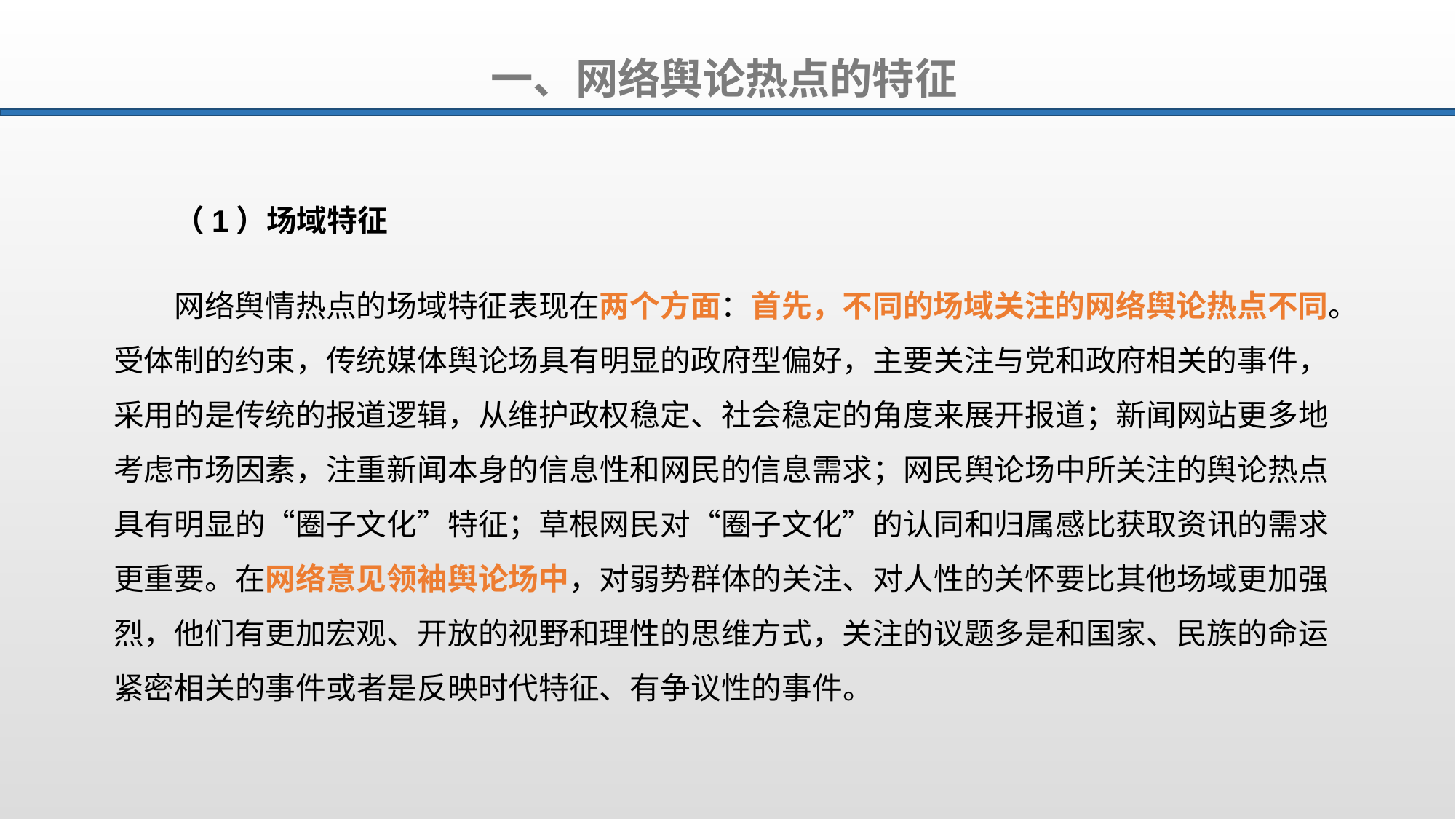

一、网络舆论热点的特征

（1）场域特征
网络舆情热点的场域特征表现在两个方面：首先，不同的场域关注的网络舆论热点不同。受体制的约束，传统媒体舆论场具有明显的政府型偏好，主要关注与党和政府相关的事件，采用的是传统的报道逻辑，从维护政权稳定、社会稳定的角度来展开报道；新闻网站更多地考虑市场因素，注重新闻本身的信息性和网民的信息需求；网民舆论场中所关注的舆论热点具有明显的“圈子文化”特征；草根网民对“圈子文化”的认同和归属感比获取资讯的需求更重要。在网络意见领袖舆论场中，对弱势群体的关注、对人性的关怀要比其他场域更加强烈，他们有更加宏观、开放的视野和理性的思维方式，关注的议题多是和国家、民族的命运紧密相关的事件或者是反映时代特征、有争议性的事件。